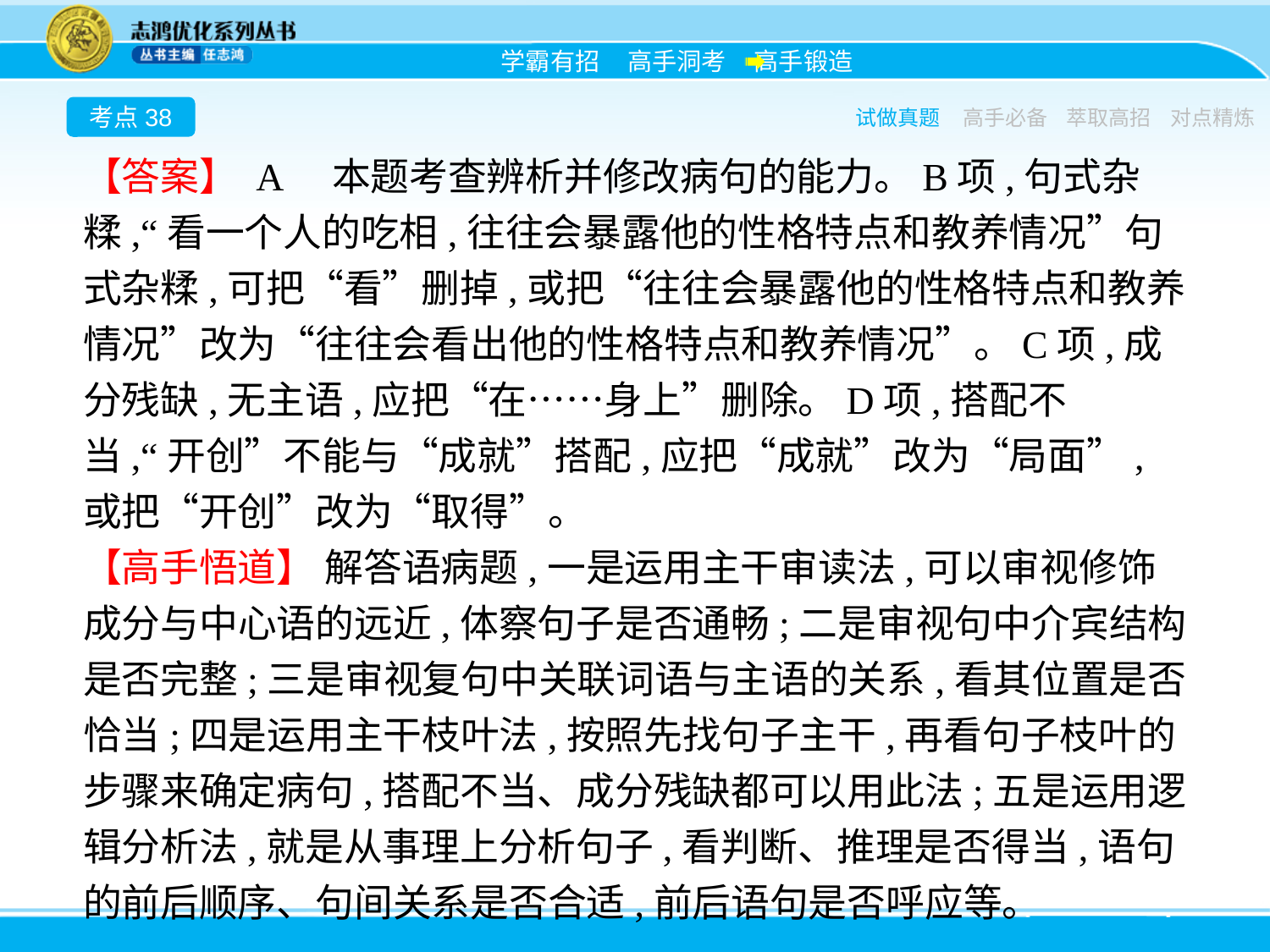

考点38
试做真题
高手必备
萃取高招
对点精炼
【答案】 A　本题考查辨析并修改病句的能力。B项,句式杂糅,“看一个人的吃相,往往会暴露他的性格特点和教养情况”句式杂糅,可把“看”删掉,或把“往往会暴露他的性格特点和教养情况”改为“往往会看出他的性格特点和教养情况”。C项,成分残缺,无主语,应把“在……身上”删除。D项,搭配不当,“开创”不能与“成就”搭配,应把“成就”改为“局面”,或把“开创”改为“取得”。
【高手悟道】 解答语病题,一是运用主干审读法,可以审视修饰成分与中心语的远近,体察句子是否通畅;二是审视句中介宾结构是否完整;三是审视复句中关联词语与主语的关系,看其位置是否恰当;四是运用主干枝叶法,按照先找句子主干,再看句子枝叶的步骤来确定病句,搭配不当、成分残缺都可以用此法;五是运用逻辑分析法,就是从事理上分析句子,看判断、推理是否得当,语句的前后顺序、句间关系是否合适,前后语句是否呼应等。